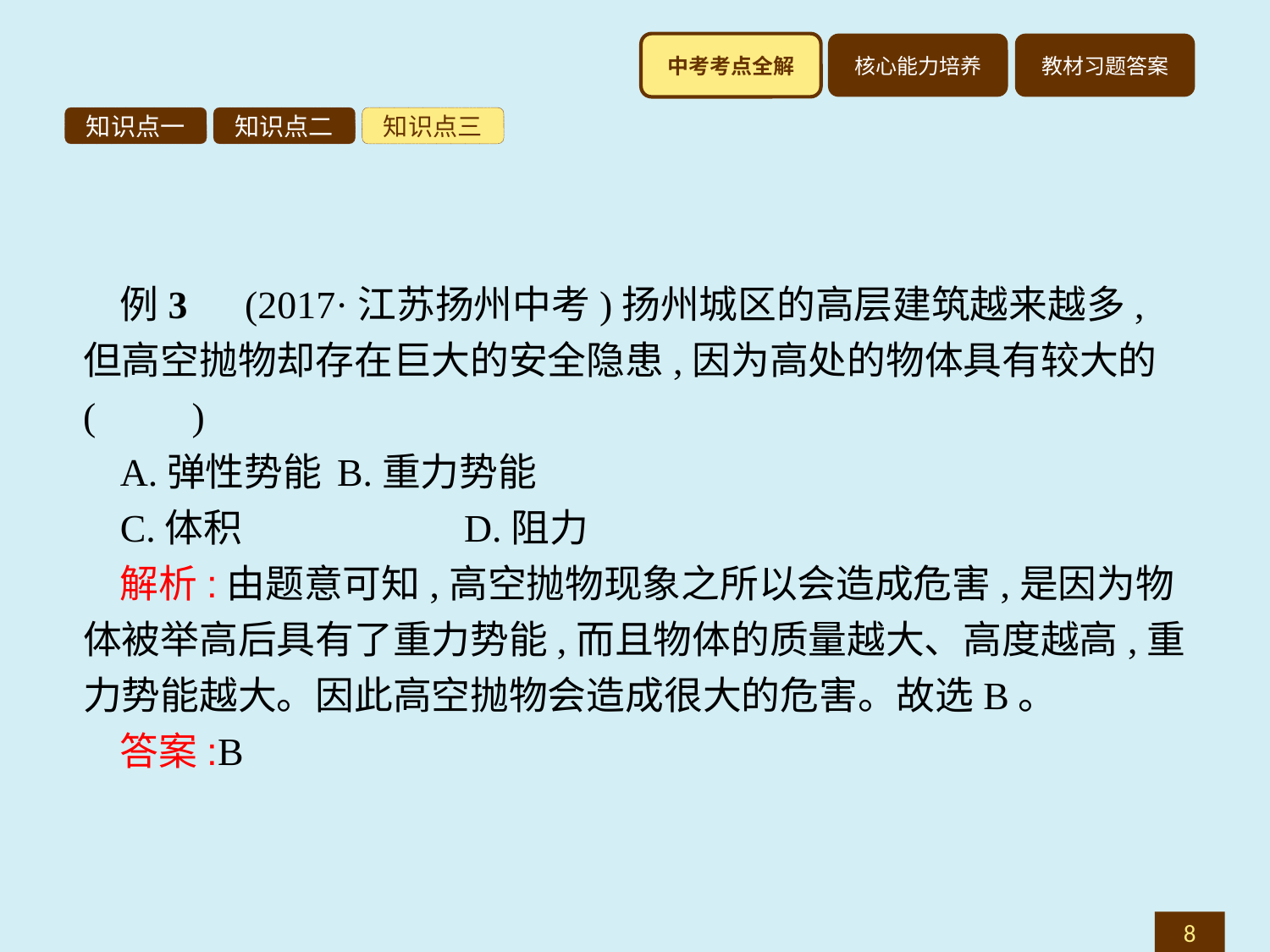

知识点一
知识点二
知识点三
例3　(2017·江苏扬州中考)扬州城区的高层建筑越来越多,但高空抛物却存在巨大的安全隐患,因为高处的物体具有较大的(　　)
A.弹性势能	B.重力势能
C.体积		D.阻力
解析:由题意可知,高空抛物现象之所以会造成危害,是因为物体被举高后具有了重力势能,而且物体的质量越大、高度越高,重力势能越大。因此高空抛物会造成很大的危害。故选B。
答案:B